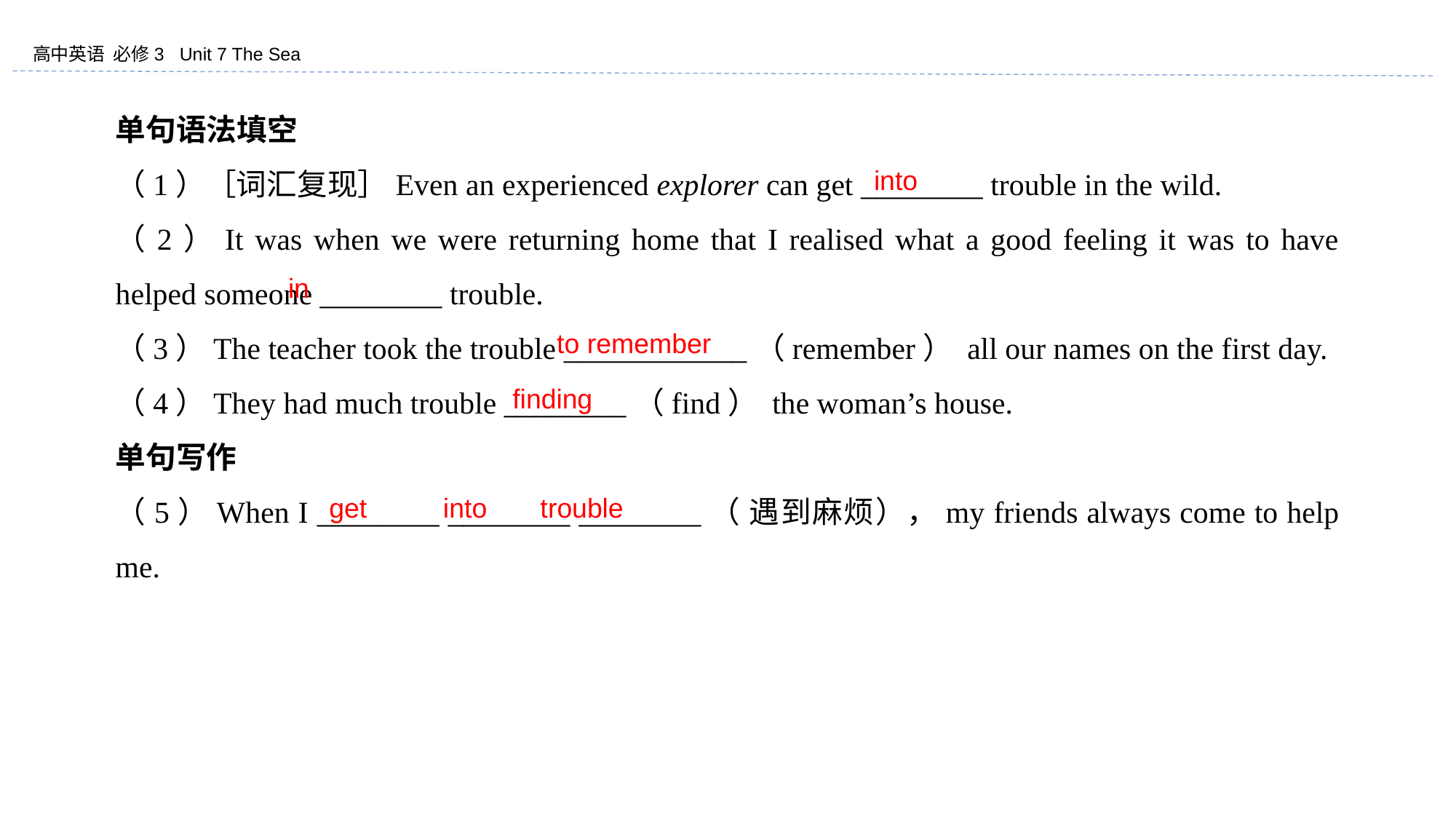

单句语法填空
（1）［词汇复现］Even an experienced explorer can get ________ trouble in the wild.
（2）It was when we were returning home that I realised what a good feeling it was to have helped someone ________ trouble.
（3）The teacher took the trouble ____________（remember） all our names on the first day.
（4）They had much trouble ________（find） the woman’s house.
单句写作
（5）When I ________ ________ ________（ 遇到麻烦），my friends always come to help me.

into
in
to remember
finding
get          into       trouble